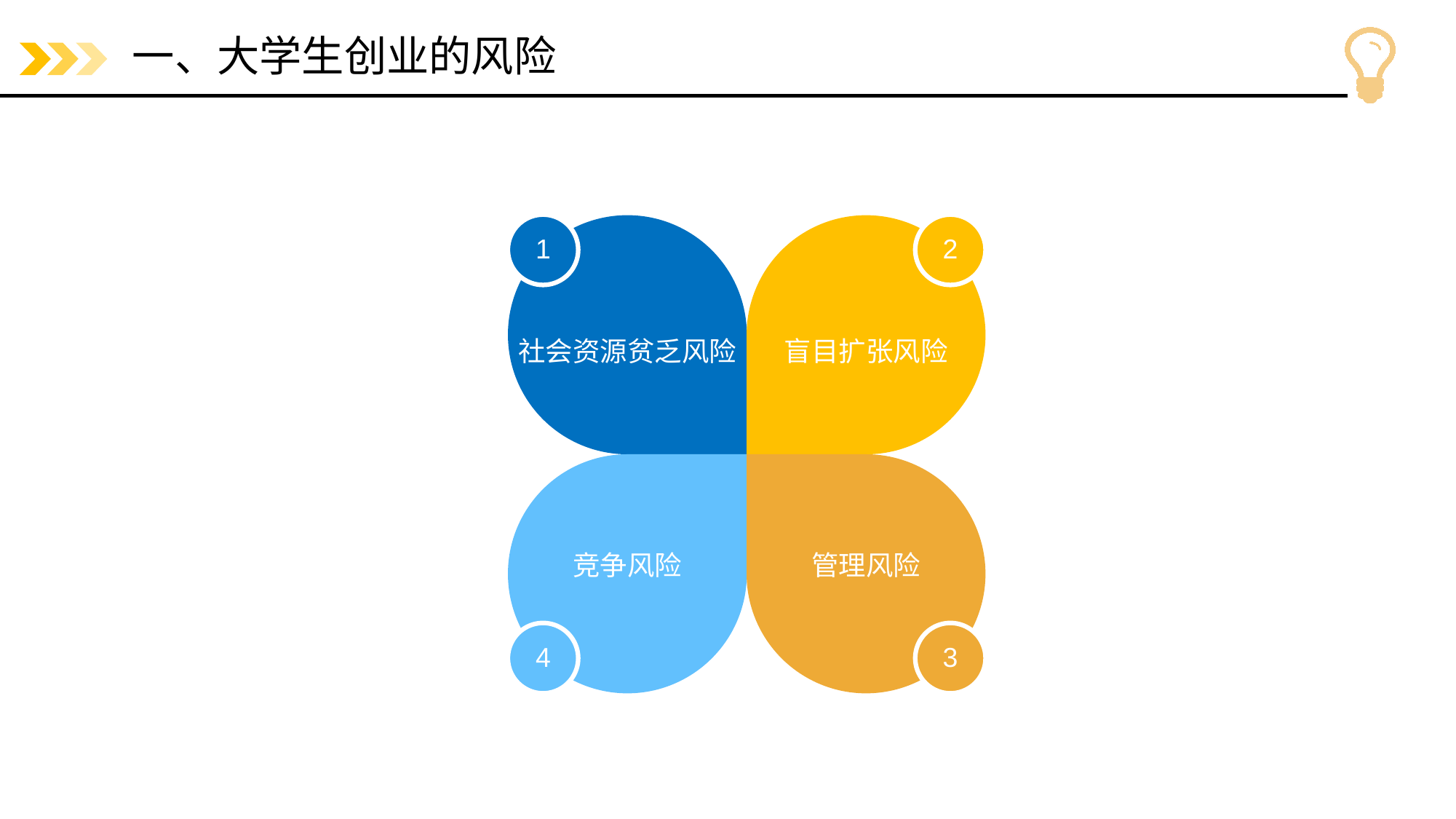

26
# 一、大学生创业的风险
1

社会资源贫乏风险
2

盲目扩张风险

竞争风险
4

管理风险
3